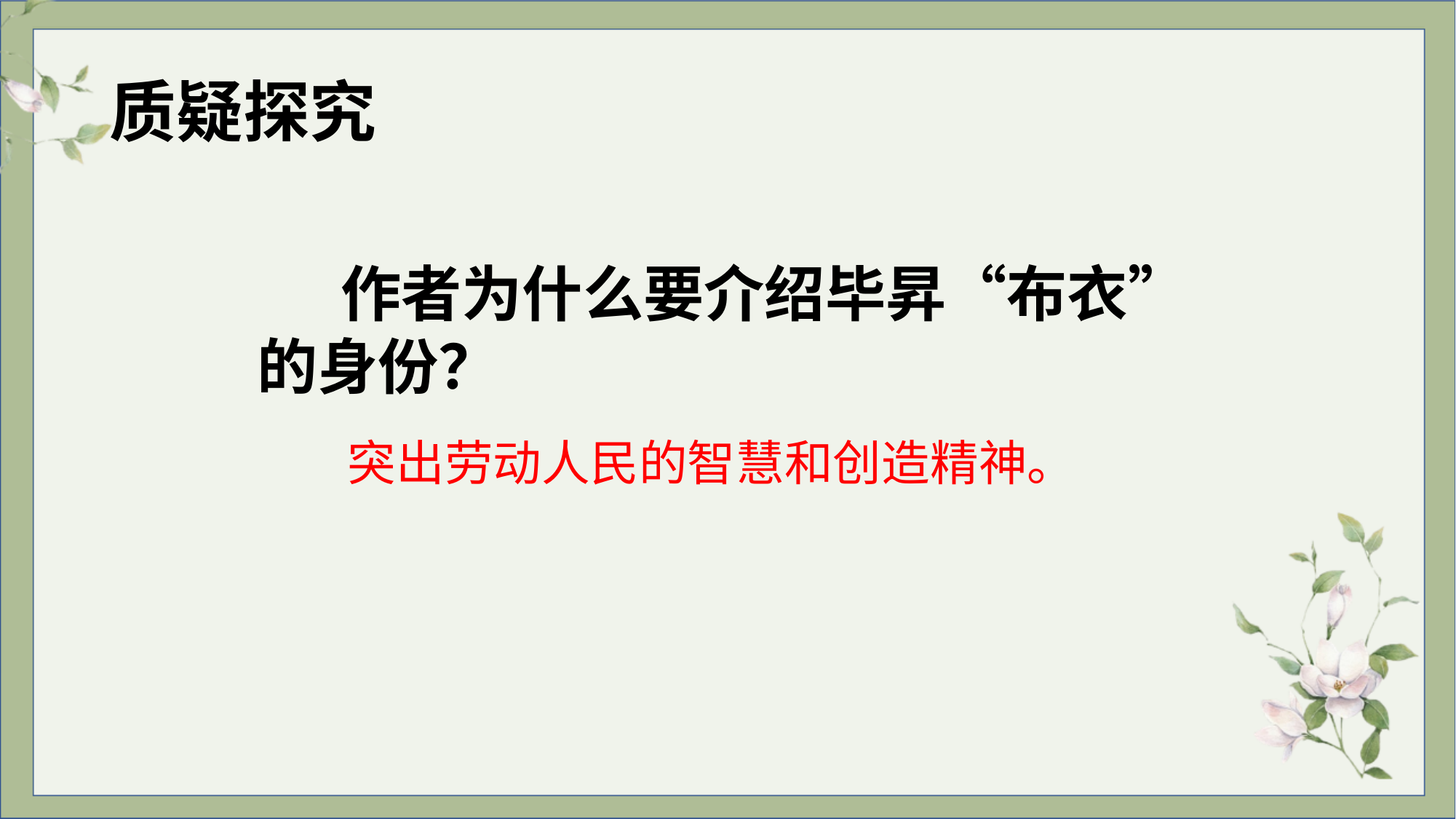

质疑探究
     作者为什么要介绍毕昇“布衣”的身份？
       突出劳动人民的智慧和创造精神。